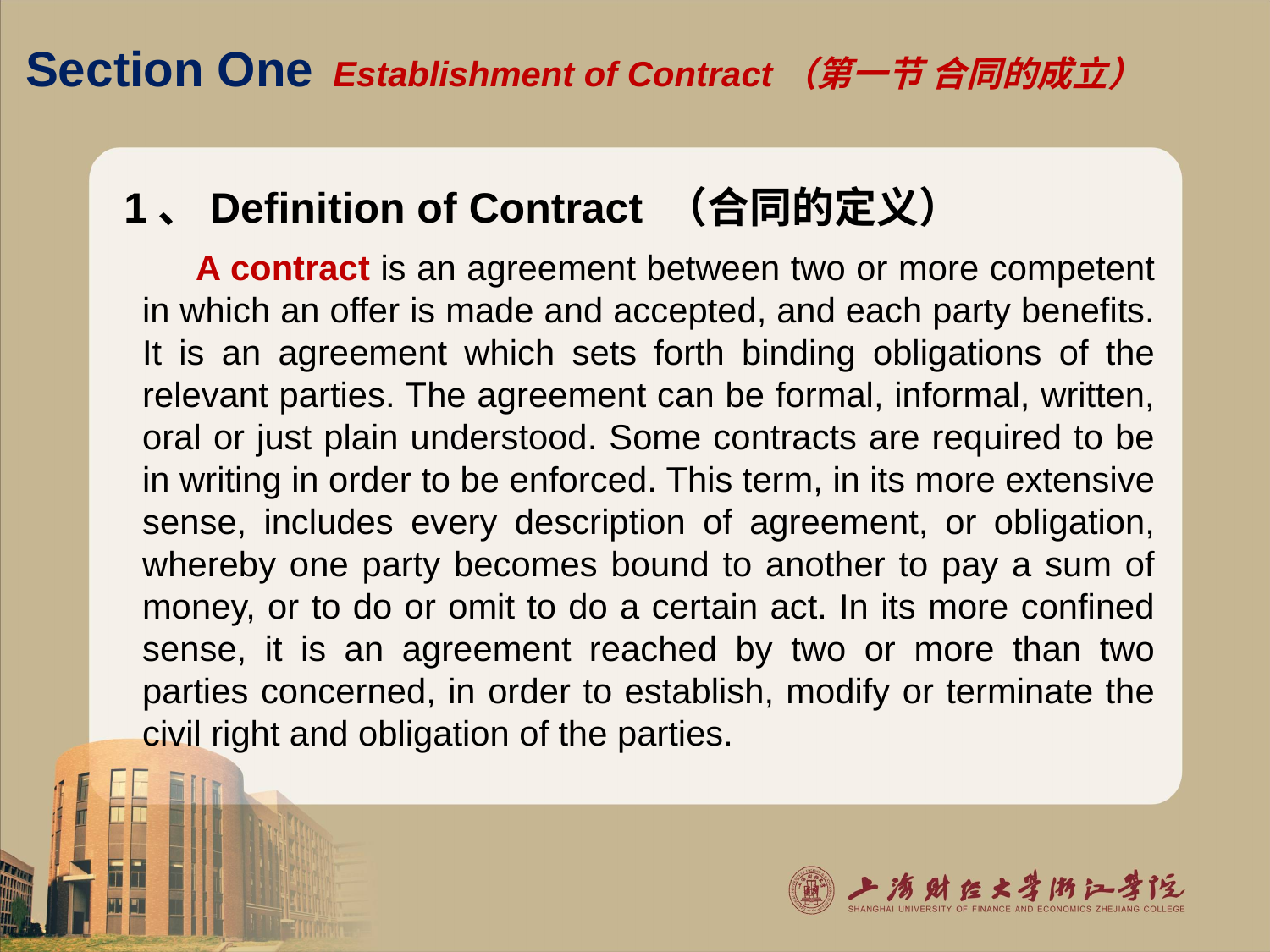

# Section One  Establishment of Contract（第一节 合同的成立）
1、Definition of Contract （合同的定义）
     A contract is an agreement between two or more competent in which an offer is made and accepted, and each party benefits. It is an agreement which sets forth binding obligations of the relevant parties. The agreement can be formal, informal, written, oral or just plain understood. Some contracts are required to be in writing in order to be enforced. This term, in its more extensive sense, includes every description of agreement, or obligation, whereby one party becomes bound to another to pay a sum of money, or to do or omit to do a certain act. In its more confined sense, it is an agreement reached by two or more than two parties concerned, in order to establish, modify or terminate the civil right and obligation of the parties.